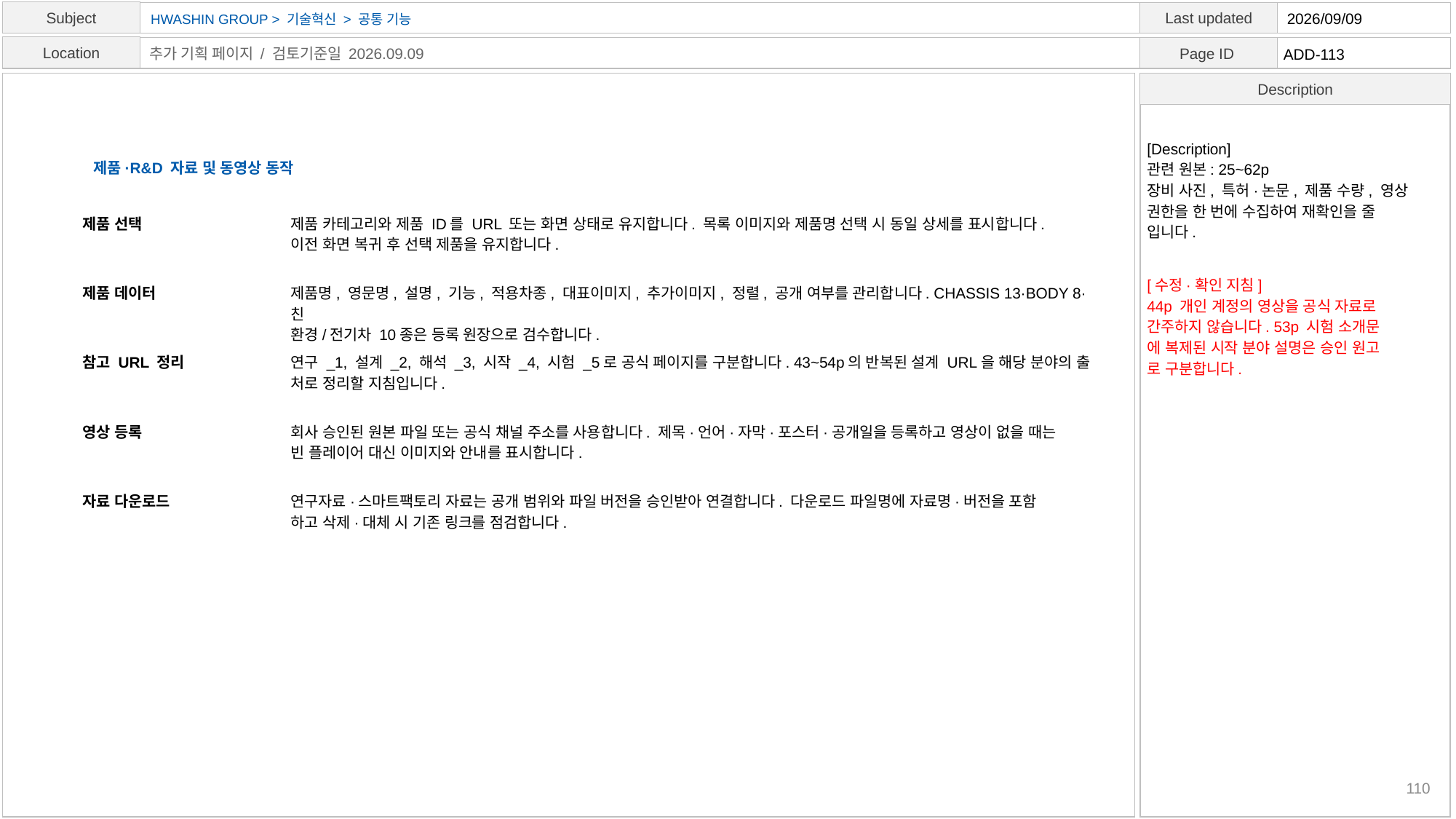

HWASHIN GROUP > 기술혁신 > 공통 기능
2026/09/09
ADD-113
추가 기획 페이지 / 검토기준일 2026.09.09
[Description]
관련 원본: 25~62p
장비 사진, 특허·논문, 제품 수량, 영상
권한을 한 번에 수집하여 재확인을 줄
입니다.
제품·R&D 자료 및 동영상 동작
제품 선택
제품 카테고리와 제품 ID를 URL 또는 화면 상태로 유지합니다. 목록 이미지와 제품명 선택 시 동일 상세를 표시합니다.
이전 화면 복귀 후 선택 제품을 유지합니다.
[수정·확인 지침]
44p 개인 계정의 영상을 공식 자료로
간주하지 않습니다. 53p 시험 소개문
에 복제된 시작 분야 설명은 승인 원고
로 구분합니다.
제품 데이터
제품명, 영문명, 설명, 기능, 적용차종, 대표이미지, 추가이미지, 정렬, 공개 여부를 관리합니다. CHASSIS 13·BODY 8·친
환경/전기차 10종은 등록 원장으로 검수합니다.
참고 URL 정리
연구 _1, 설계 _2, 해석 _3, 시작 _4, 시험 _5로 공식 페이지를 구분합니다. 43~54p의 반복된 설계 URL을 해당 분야의 출
처로 정리할 지침입니다.
영상 등록
회사 승인된 원본 파일 또는 공식 채널 주소를 사용합니다. 제목·언어·자막·포스터·공개일을 등록하고 영상이 없을 때는
빈 플레이어 대신 이미지와 안내를 표시합니다.
자료 다운로드
연구자료·스마트팩토리 자료는 공개 범위와 파일 버전을 승인받아 연결합니다. 다운로드 파일명에 자료명·버전을 포함
하고 삭제·대체 시 기존 링크를 점검합니다.
110